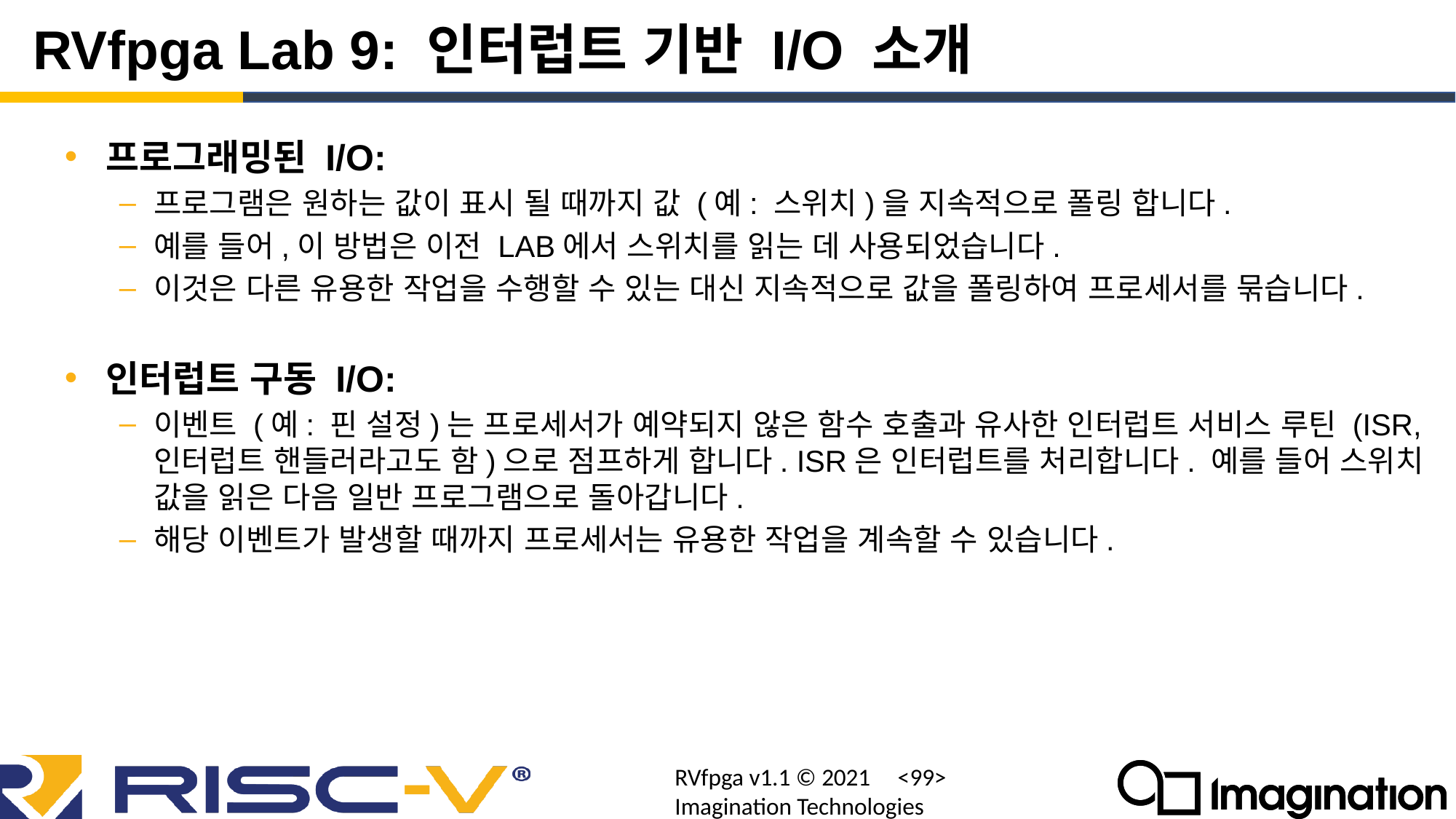

# RVfpga Lab 9: 인터럽트 기반 I/O 소개
프로그래밍된 I/O:
프로그램은 원하는 값이 표시 될 때까지 값 (예: 스위치)을 지속적으로 폴링 합니다.
예를 들어,이 방법은 이전 LAB에서 스위치를 읽는 데 사용되었습니다.
이것은 다른 유용한 작업을 수행할 수 있는 대신 지속적으로 값을 폴링하여 프로세서를 묶습니다.

인터럽트 구동 I/O:
이벤트 (예: 핀 설정)는 프로세서가 예약되지 않은 함수 호출과 유사한 인터럽트 서비스 루틴 (ISR, 인터럽트 핸들러라고도 함)으로 점프하게 합니다. ISR은 인터럽트를 처리합니다. 예를 들어 스위치 값을 읽은 다음 일반 프로그램으로 돌아갑니다.
해당 이벤트가 발생할 때까지 프로세서는 유용한 작업을 계속할 수 있습니다.